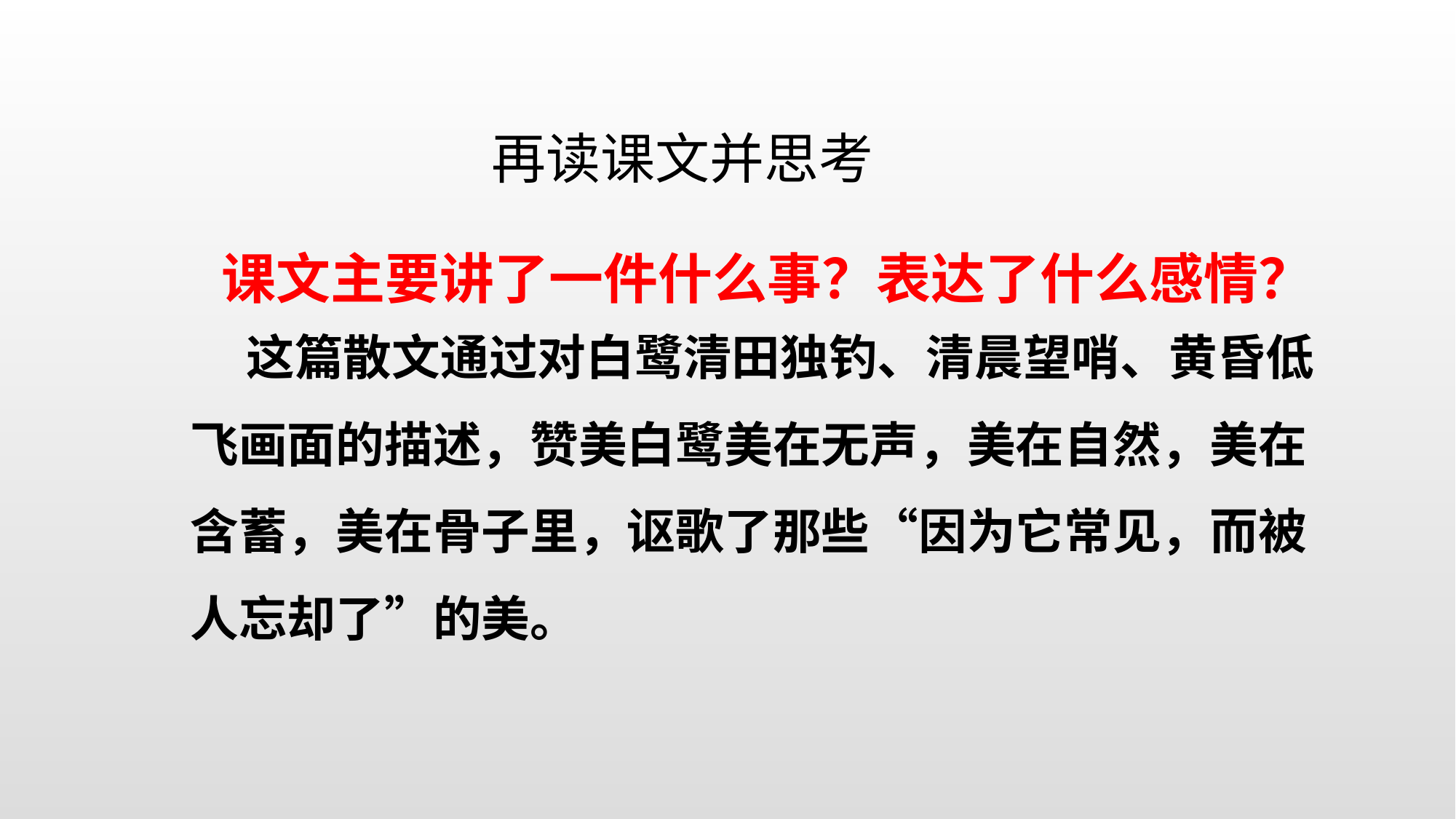

再读课文并思考
课文主要讲了一件什么事？表达了什么感情？
    这篇散文通过对白鹭清田独钓、清晨望哨、黄昏低飞画面的描述，赞美白鹭美在无声，美在自然，美在含蓄，美在骨子里，讴歌了那些“因为它常见，而被人忘却了”的美。